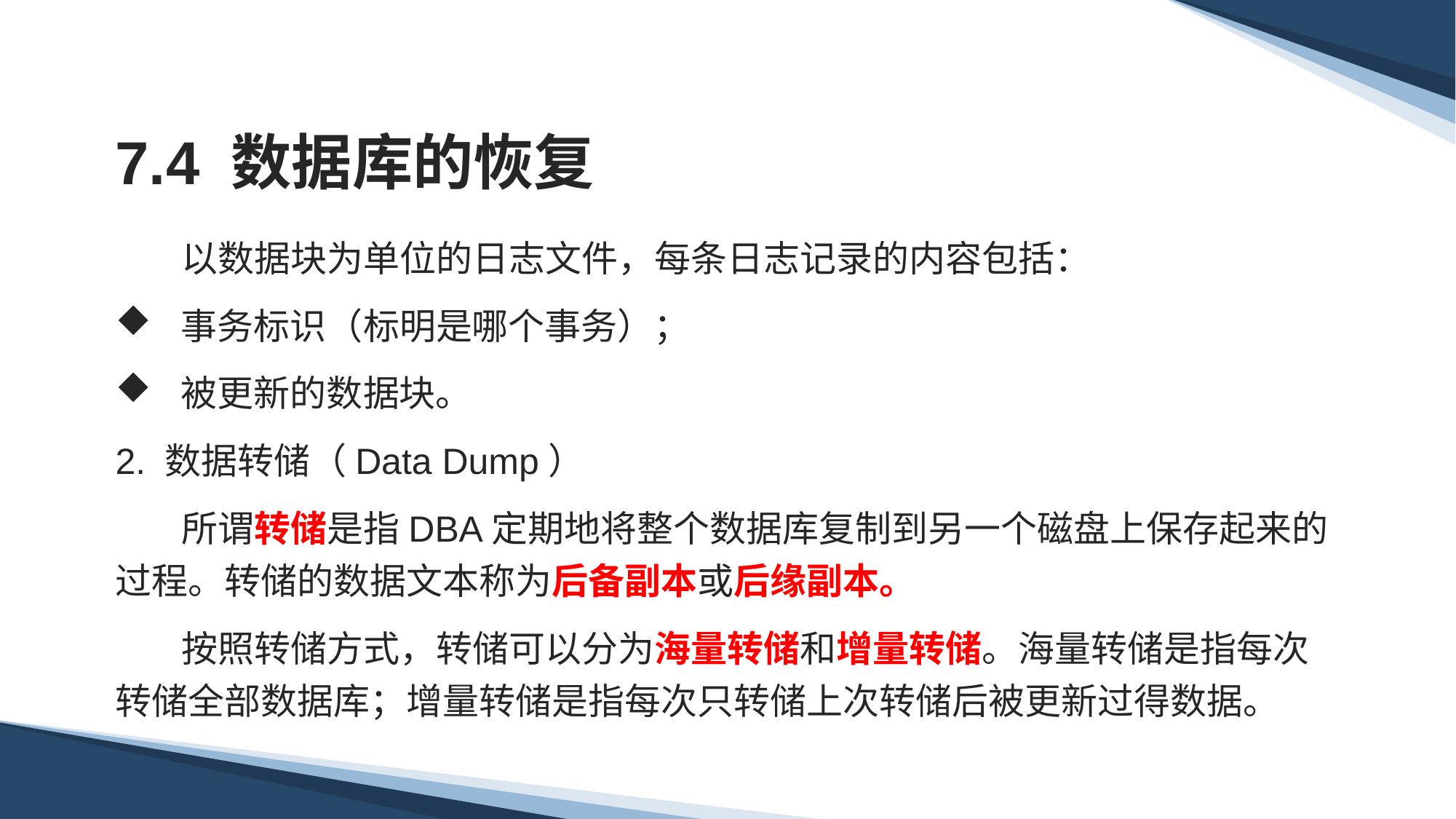

# 7.4 数据库的恢复
       以数据块为单位的日志文件，每条日志记录的内容包括：
事务标识（标明是哪个事务）；
被更新的数据块。
2. 数据转储（Data Dump）
       所谓转储是指DBA定期地将整个数据库复制到另一个磁盘上保存起来的过程。转储的数据文本称为后备副本或后缘副本。
       按照转储方式，转储可以分为海量转储和增量转储。海量转储是指每次转储全部数据库；增量转储是指每次只转储上次转储后被更新过得数据。